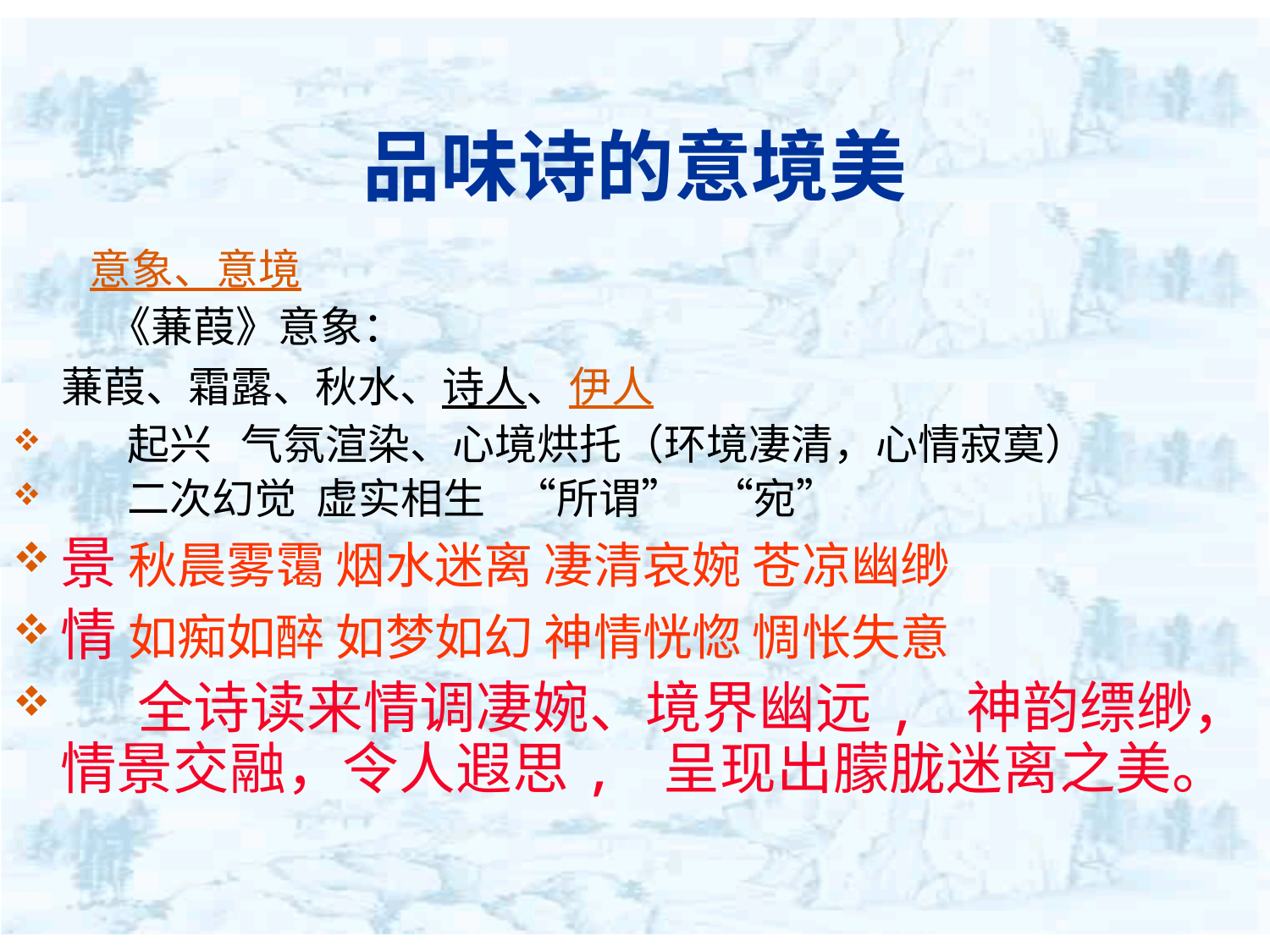

# 品味诗的意境美
       意象、意境
         《蒹葭》意象：
    蒹葭、霜露、秋水、诗人、伊人
      起兴   气氛渲染、心境烘托（环境凄清，心情寂寞）
      二次幻觉  虚实相生   “所谓”   “宛”
景 秋晨雾霭 烟水迷离 凄清哀婉 苍凉幽缈
情 如痴如醉 如梦如幻 神情恍惚 惆怅失意
     全诗读来情调凄婉、境界幽远, 神韵缥缈，情景交融，令人遐思, 呈现出朦胧迷离之美。